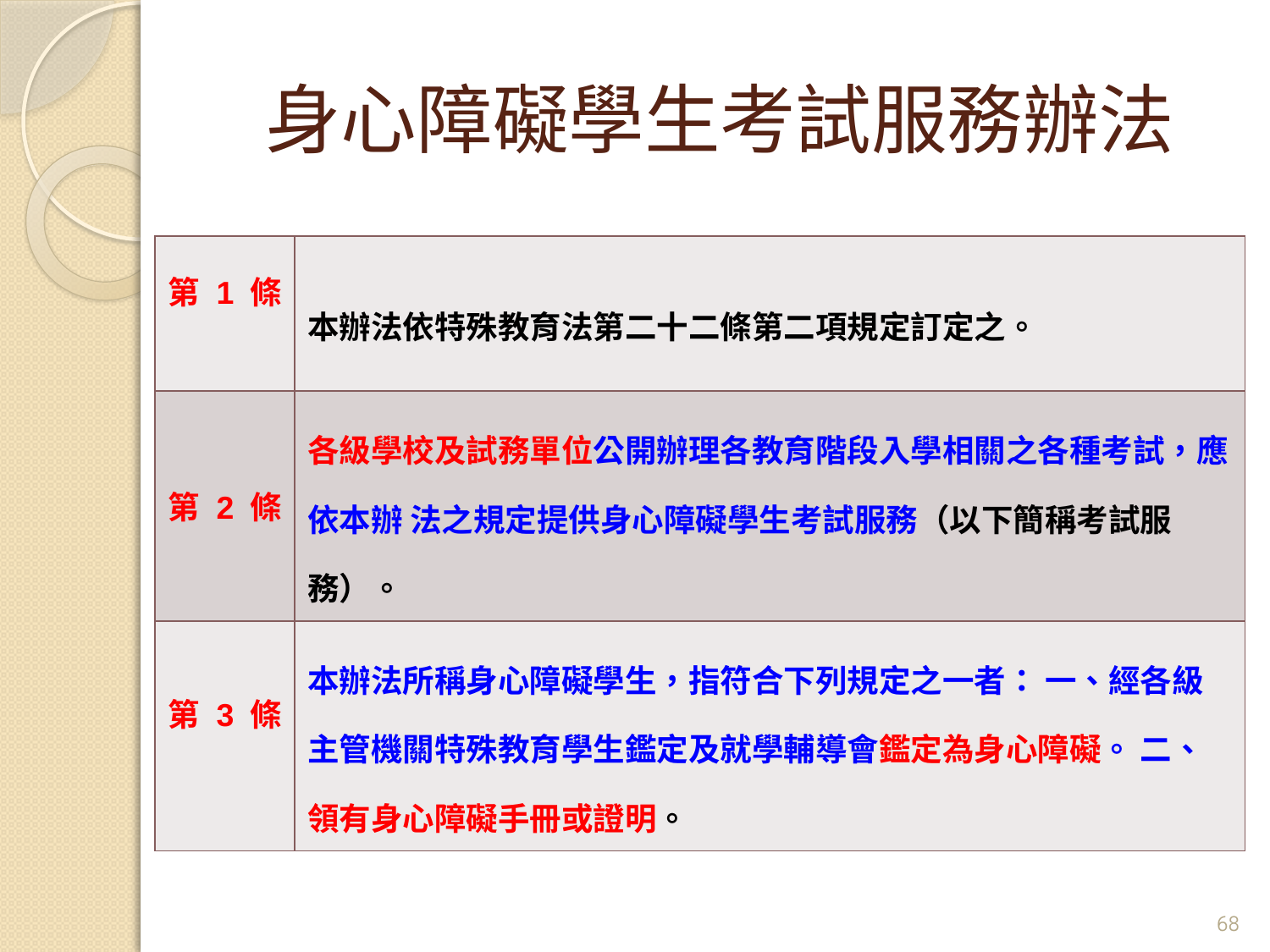

# 身心障礙學生考試服務辦法
| 第 1 條 | 本辦法依特殊教育法第二十二條第二項規定訂定之。 |
| --- | --- |
| 第 2 條 | 各級學校及試務單位公開辦理各教育階段入學相關之各種考試，應依本辦 法之規定提供身心障礙學生考試服務（以下簡稱考試服務）。 |
| 第 3 條 | 本辦法所稱身心障礙學生，指符合下列規定之一者： 一、經各級主管機關特殊教育學生鑑定及就學輔導會鑑定為身心障礙。 二、領有身心障礙手冊或證明。 |
68